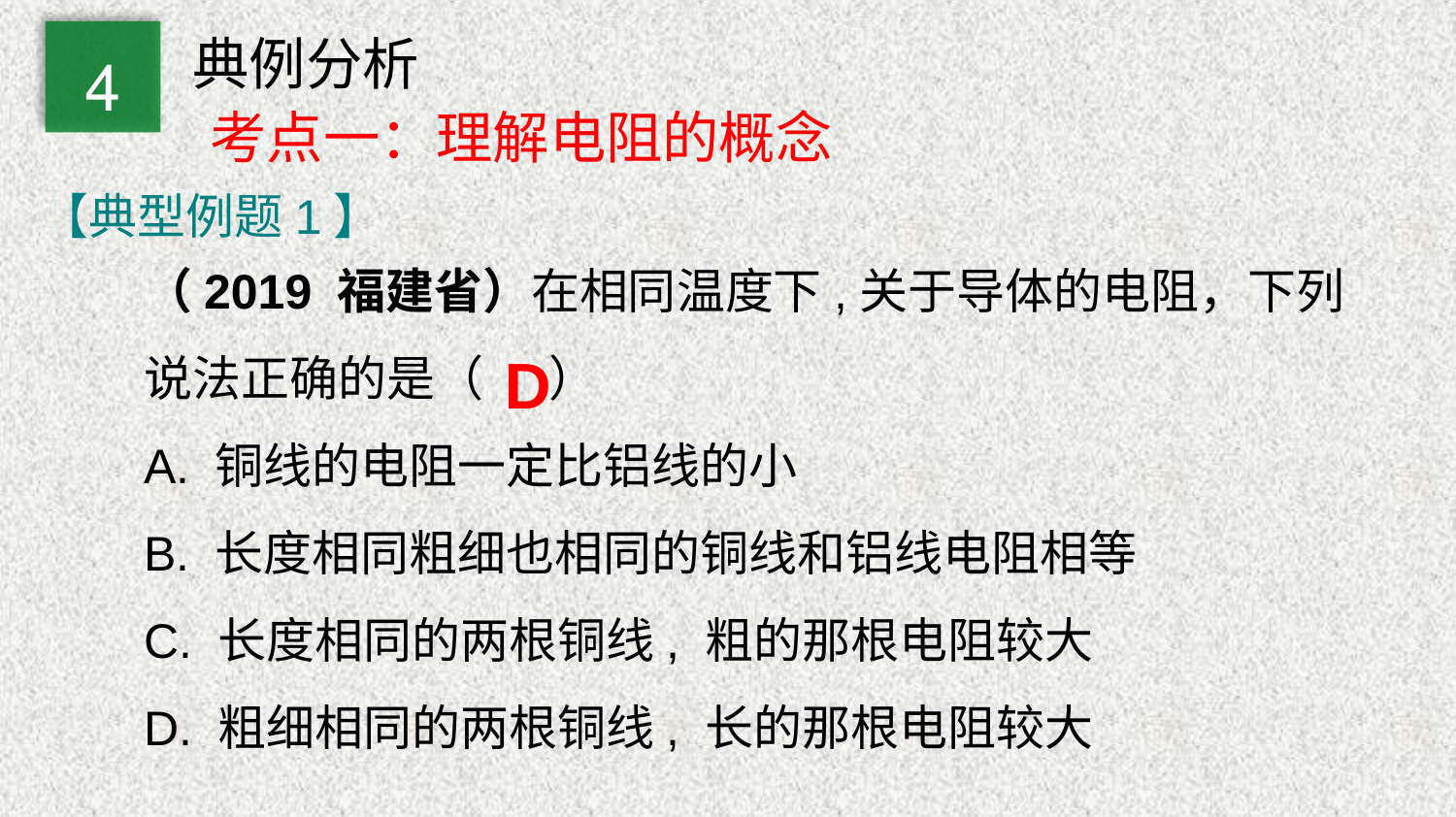

典例分析
4
考点一：理解电阻的概念
【典型例题1】
（2019 福建省）在相同温度下,关于导体的电阻，下列说法正确的是（      ）
A. 铜线的电阻一定比铝线的小
B. 长度相同粗细也相同的铜线和铝线电阻相等
C. 长度相同的两根铜线, 粗的那根电阻较大
D. 粗细相同的两根铜线, 长的那根电阻较大
D